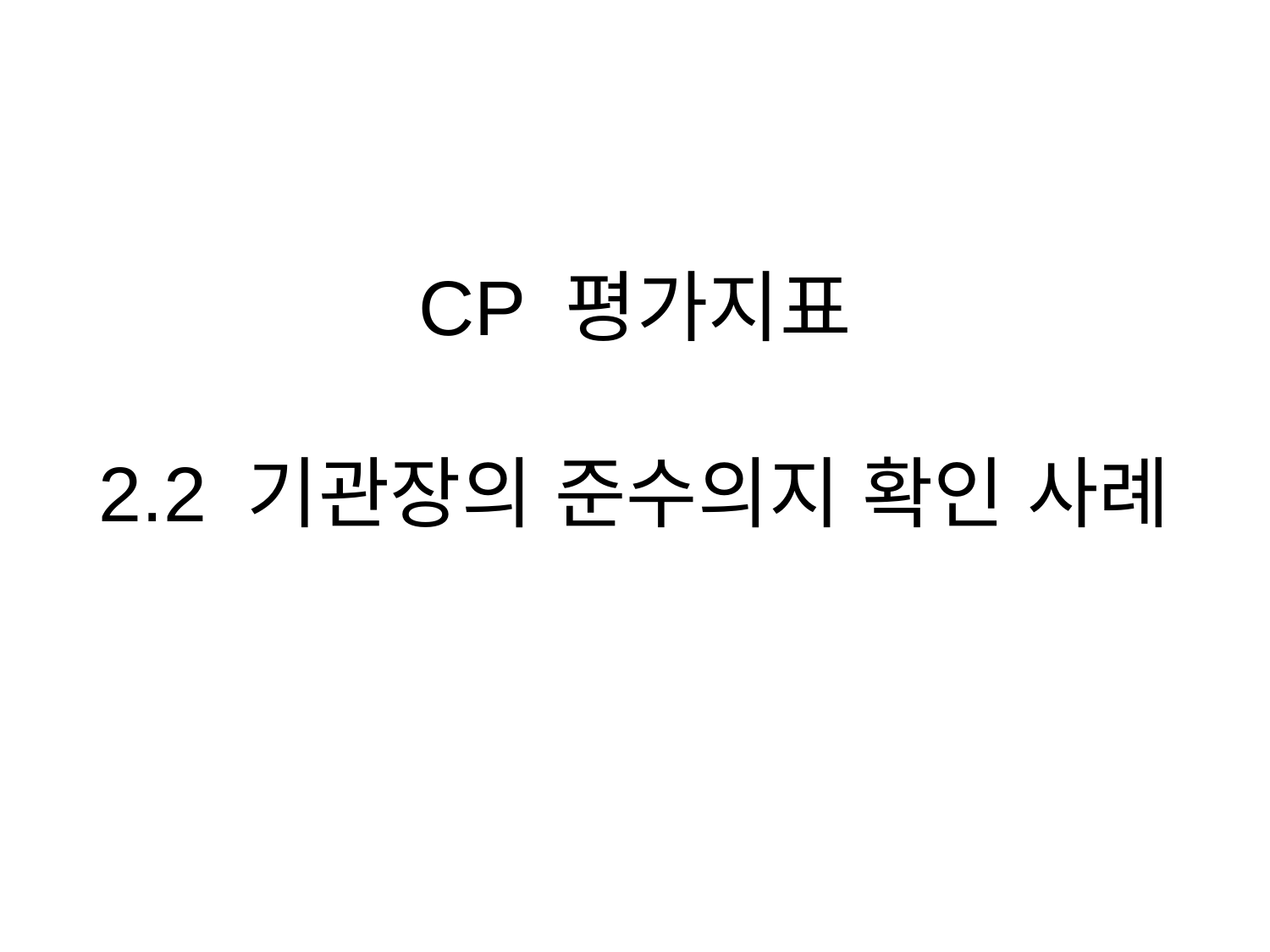

# CP 평가지표 2.2 기관장의 준수의지 확인 사례